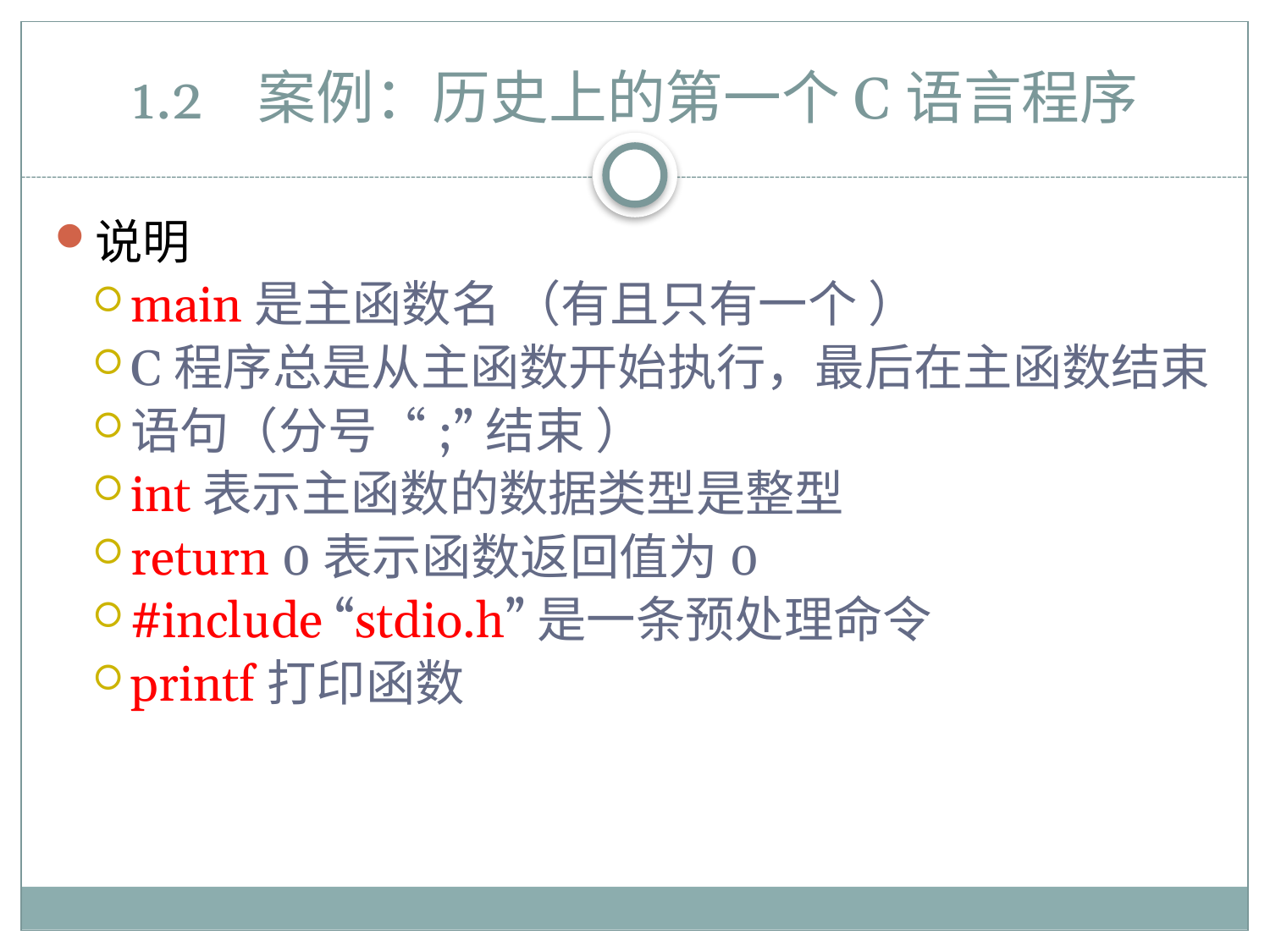

# 1.2	案例：历史上的第一个C语言程序
说明
main是主函数名 （有且只有一个 ）
C程序总是从主函数开始执行，最后在主函数结束
语句（分号“;”结束 ）
int表示主函数的数据类型是整型
return 0表示函数返回值为0
#include “stdio.h”是一条预处理命令
printf打印函数